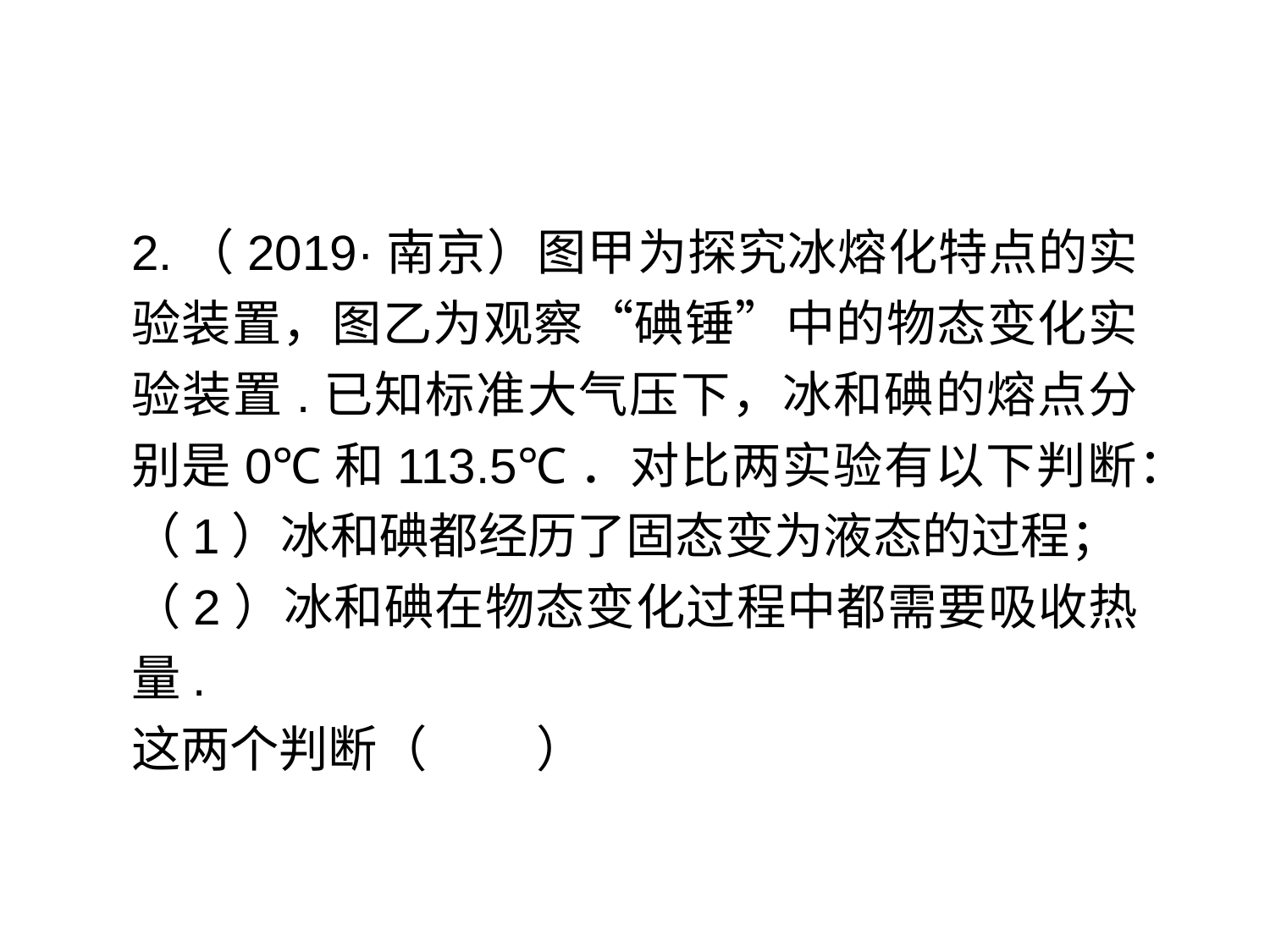

2.（2019·南京）图甲为探究冰熔化特点的实验装置，图乙为观察“碘锤”中的物态变化实验装置.已知标准大气压下，冰和碘的熔点分别是0℃和113.5℃．对比两实验有以下判断：
（1）冰和碘都经历了固态变为液态的过程；
（2）冰和碘在物态变化过程中都需要吸收热量.
这两个判断（　 　）